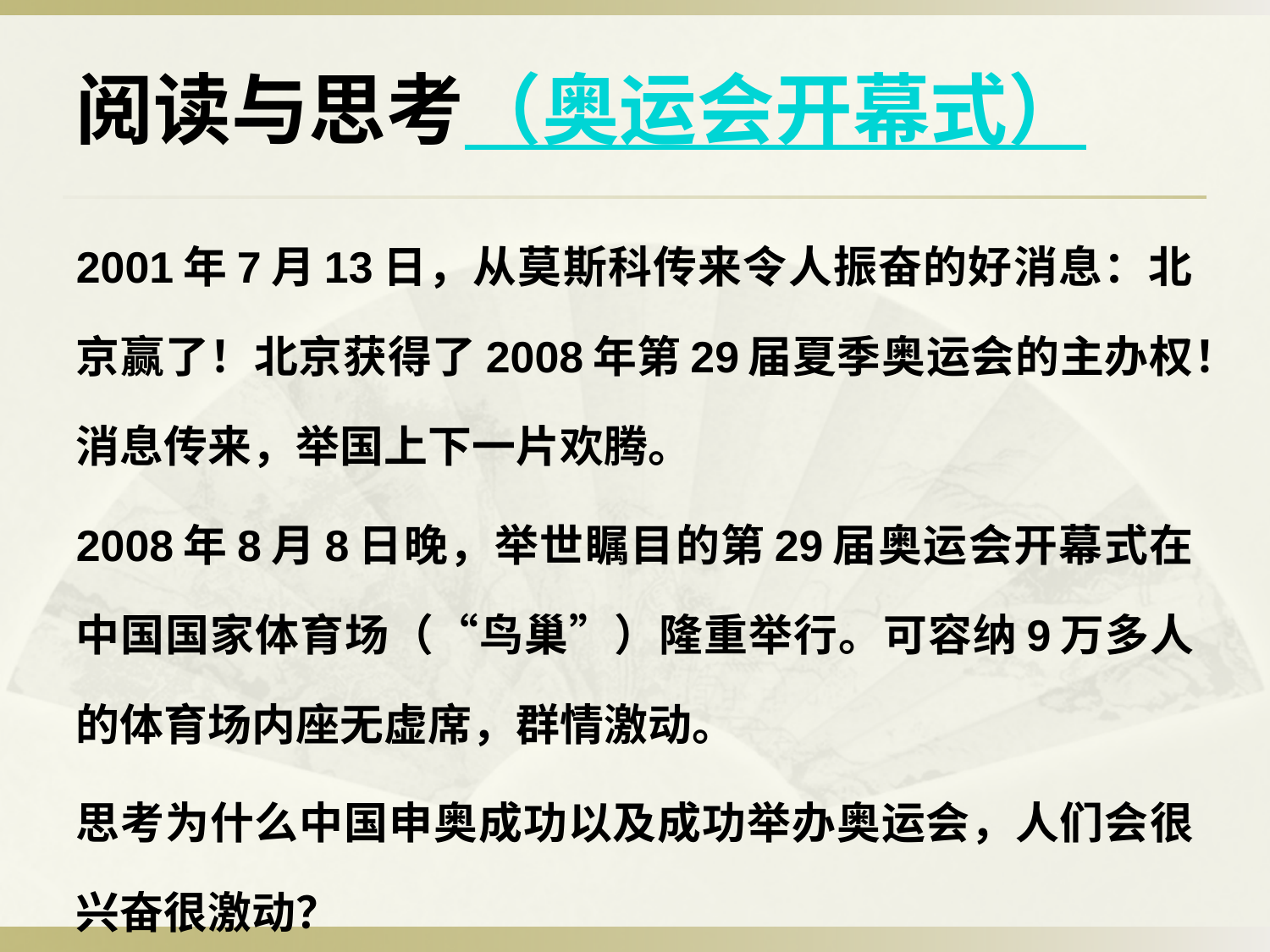

# 阅读与思考（奥运会开幕式）
2001年7月13日，从莫斯科传来令人振奋的好消息：北京赢了！北京获得了2008年第29届夏季奥运会的主办权！消息传来，举国上下一片欢腾。
2008年8月8日晚，举世瞩目的第29届奥运会开幕式在中国国家体育场（“鸟巢”）隆重举行。可容纳9万多人的体育场内座无虚席，群情激动。
思考为什么中国申奥成功以及成功举办奥运会，人们会很兴奋很激动？